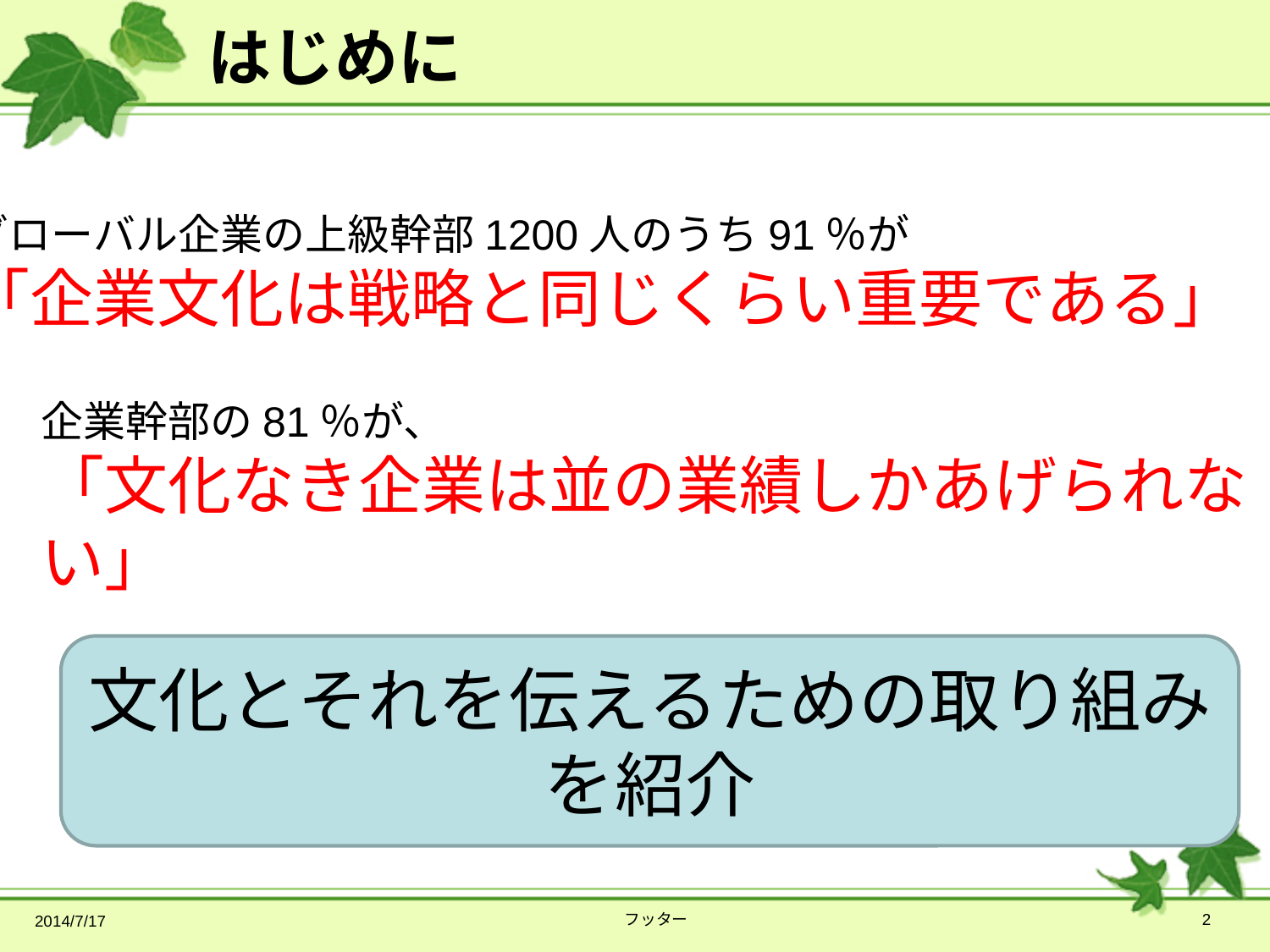

# はじめに
グローバル企業の上級幹部1200人のうち91％が
「企業文化は戦略と同じくらい重要である」
企業幹部の81％が、
「文化なき企業は並の業績しかあげられない」
文化とそれを伝えるための取り組みを紹介
2014/7/17
フッター
2